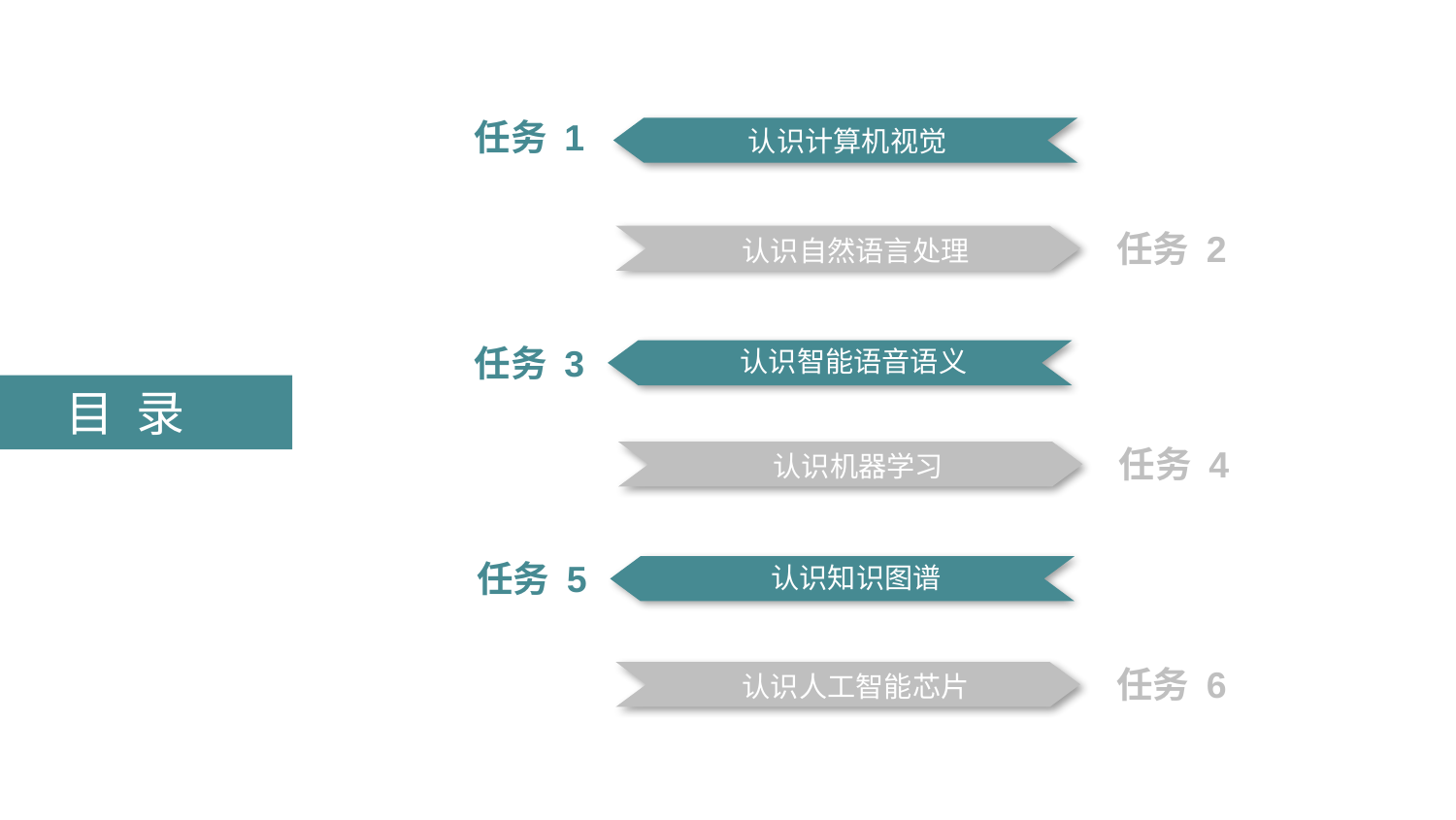

任务 1
认识计算机视觉

任务 2
认识自然语言处理

任务 3
认识智能语音语义

目  录
任务 4
认识机器学习

任务 5
认识知识图谱

任务 6
认识人工智能芯片